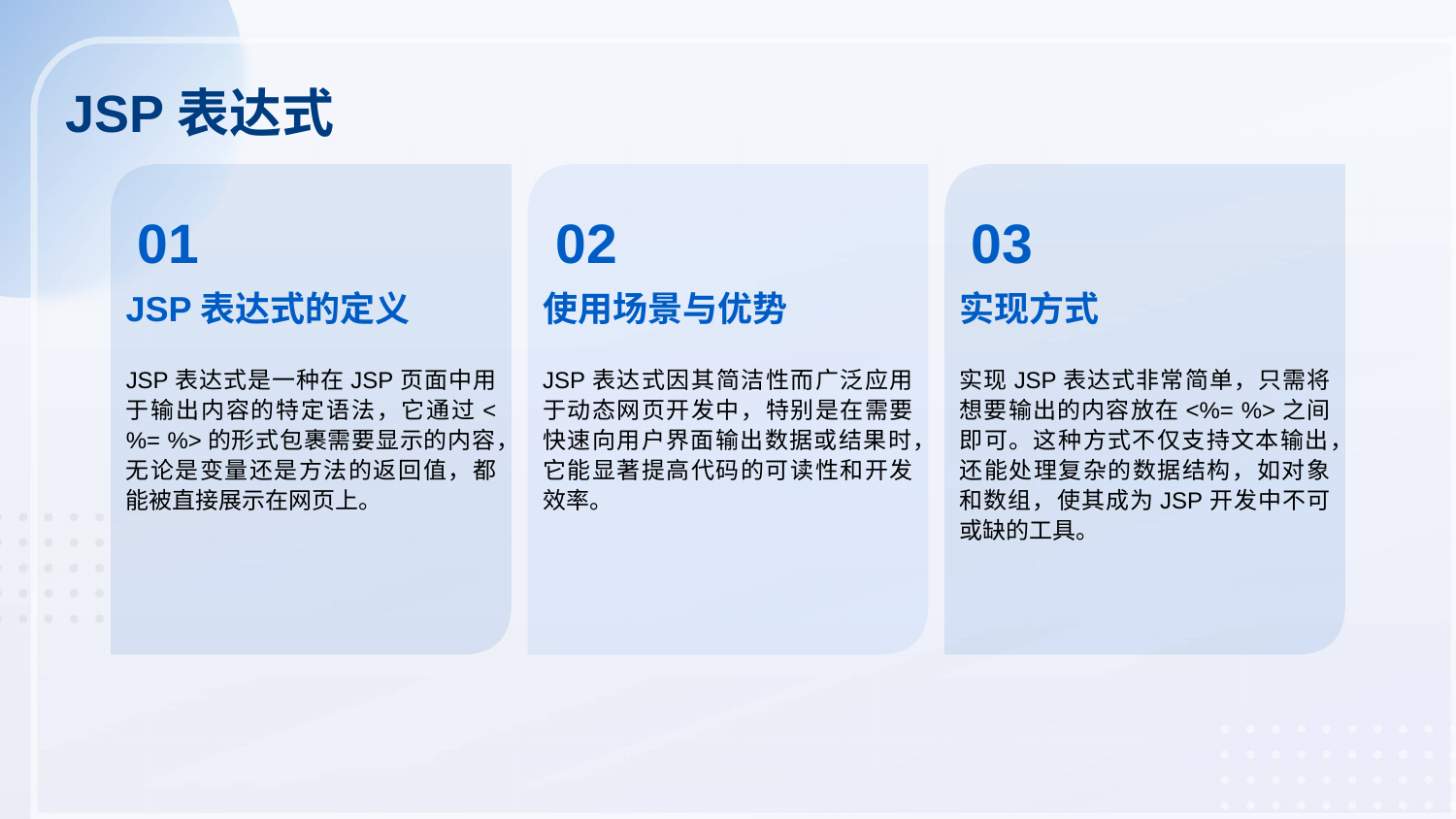

JSP表达式

01
02
03
JSP表达式的定义
使用场景与优势
实现方式
JSP表达式是一种在JSP页面中用于输出内容的特定语法，它通过<%= %>的形式包裹需要显示的内容，无论是变量还是方法的返回值，都能被直接展示在网页上。
JSP表达式因其简洁性而广泛应用于动态网页开发中，特别是在需要快速向用户界面输出数据或结果时，它能显著提高代码的可读性和开发效率。
实现JSP表达式非常简单，只需将想要输出的内容放在<%= %>之间即可。这种方式不仅支持文本输出，还能处理复杂的数据结构，如对象和数组，使其成为JSP开发中不可或缺的工具。